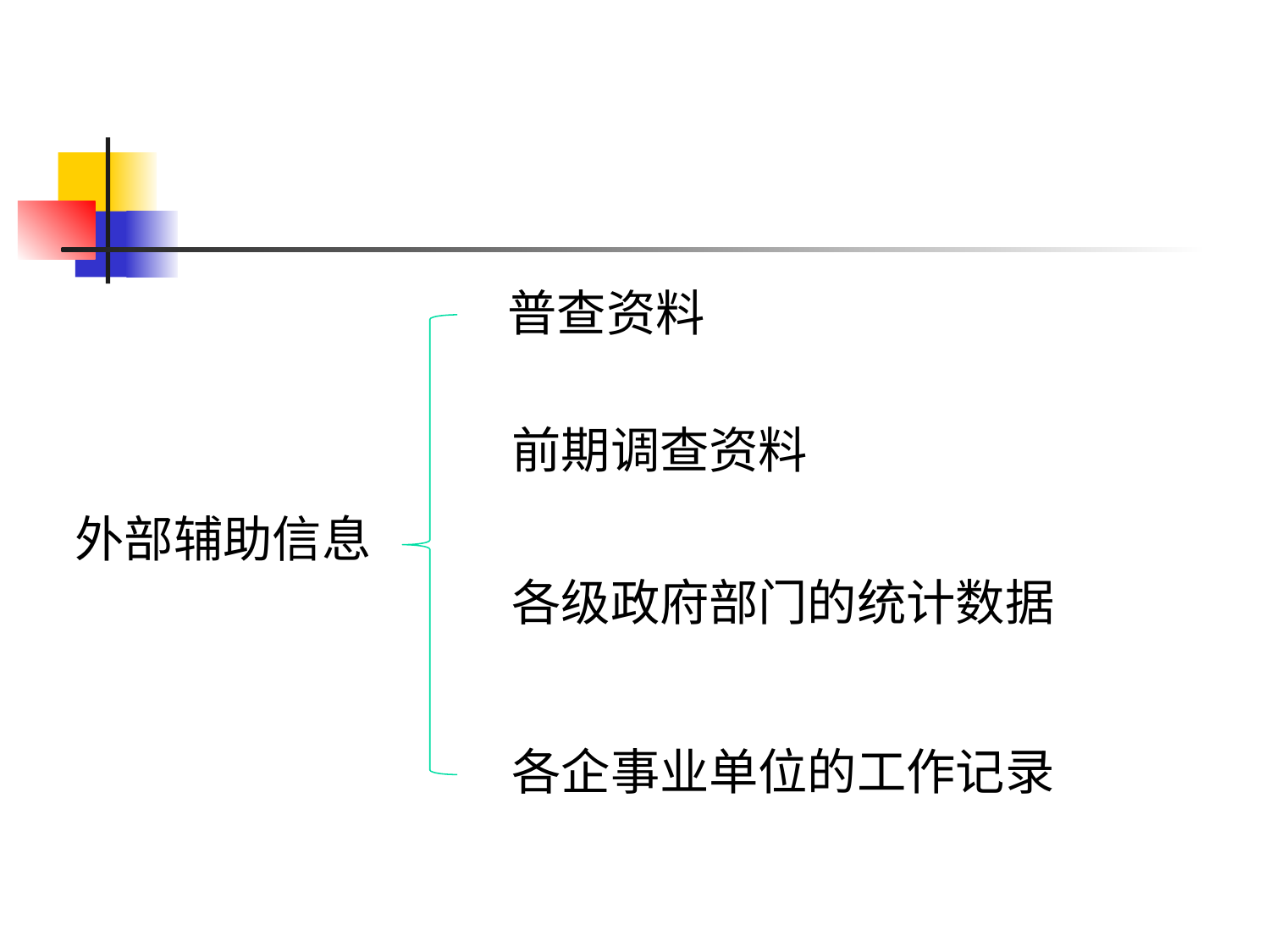

普查资料

前期调查资料
外部辅助信息
各级政府部门的统计数据
各企事业单位的工作记录